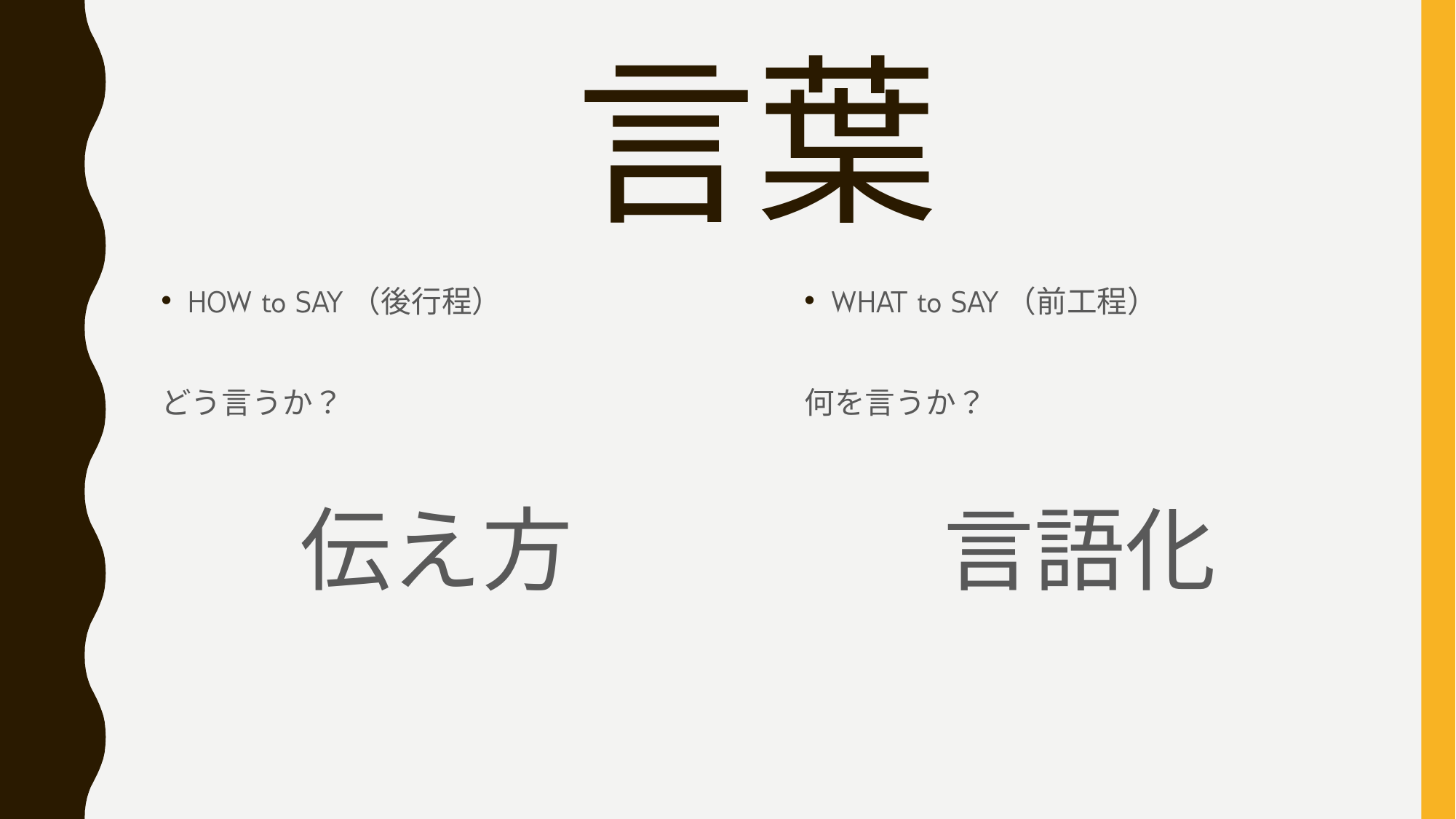

# 言葉
HOW to SAY（後行程）

どう言うか？

伝え方
WHAT to SAY（前工程）

何を言うか？

言語化